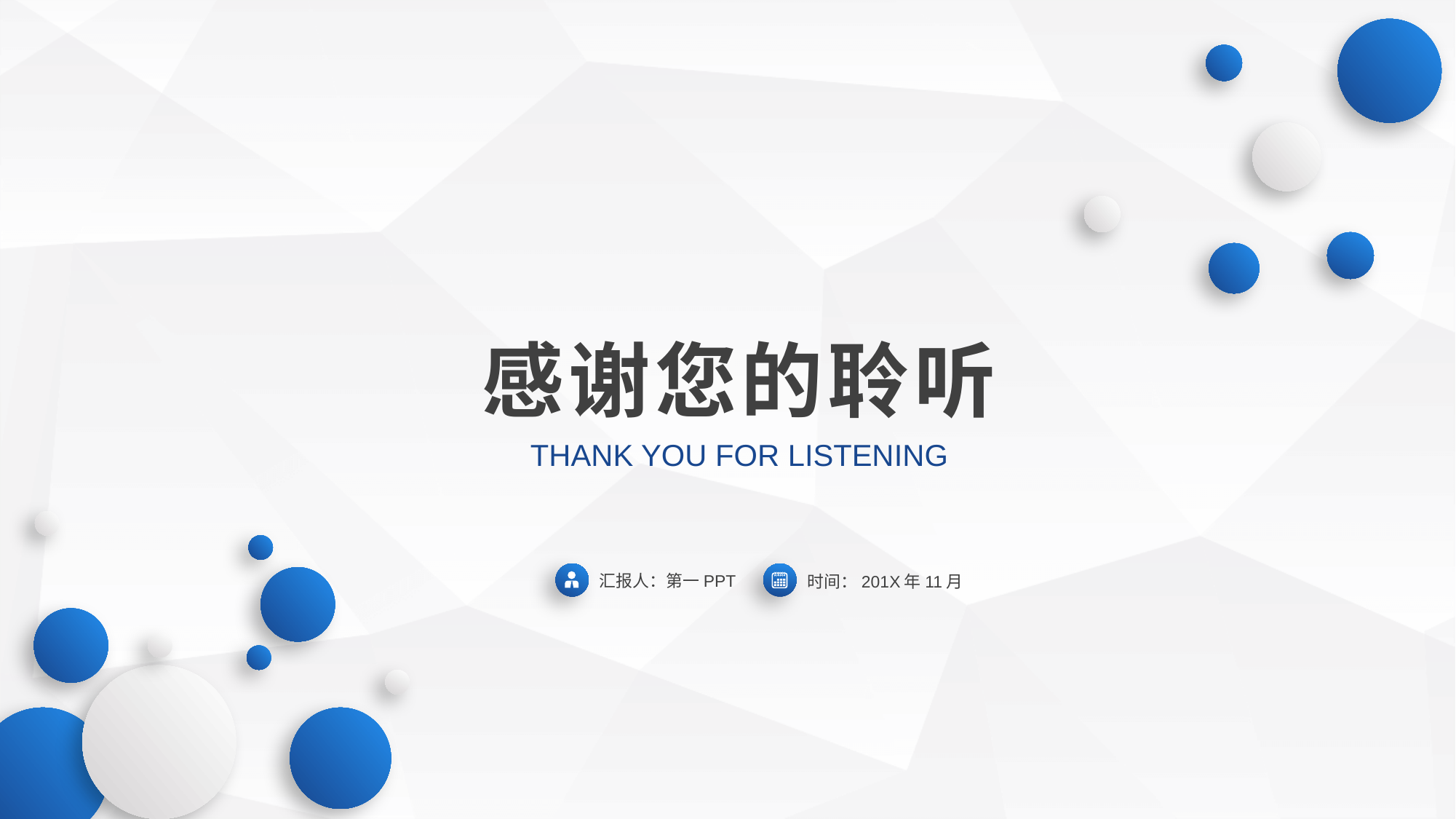

感谢您的聆听
THANK YOU FOR LISTENING

汇报人：第一PPT

时间：201X年11月